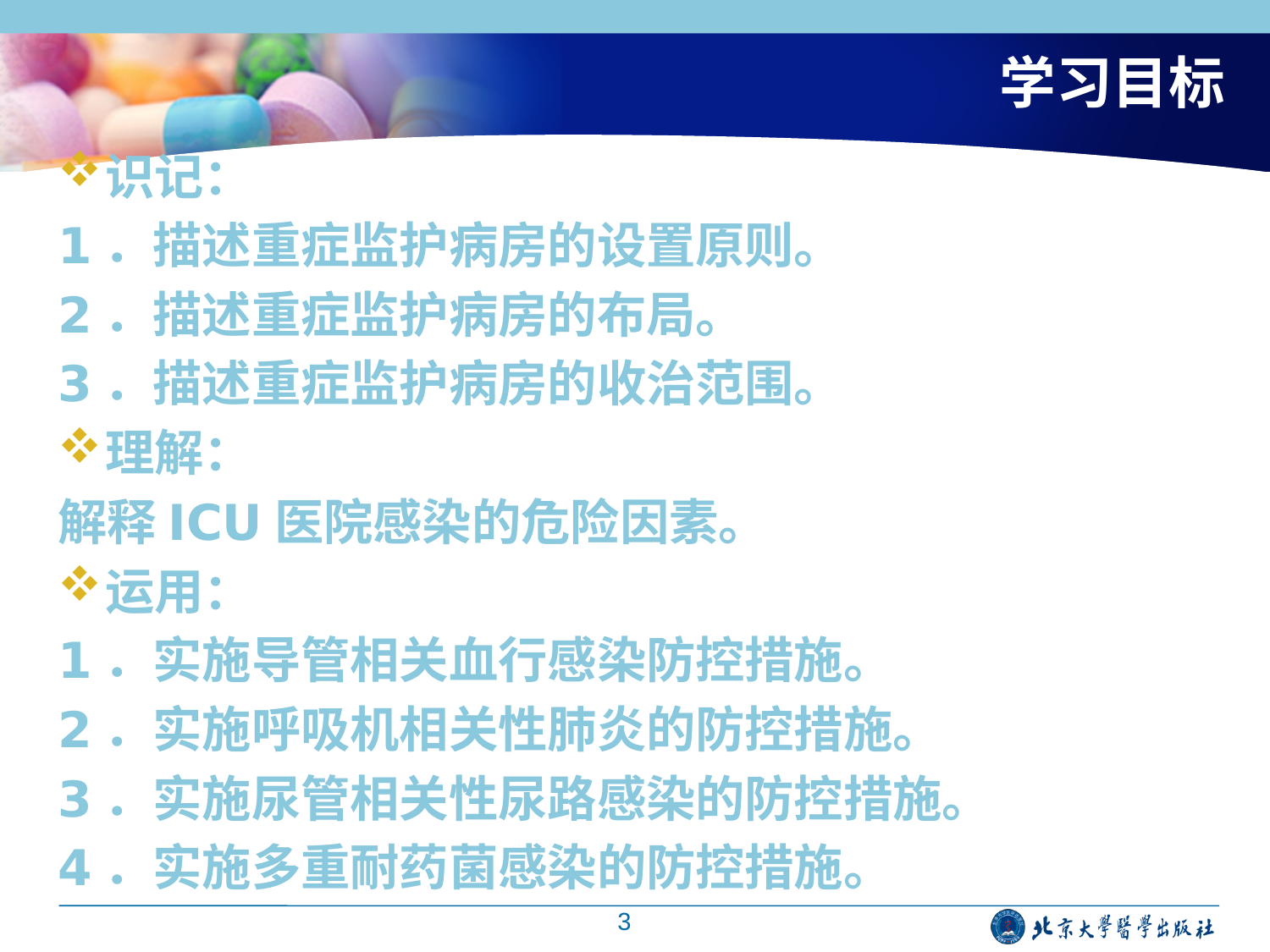

# 学习目标
识记：
1．描述重症监护病房的设置原则。
2．描述重症监护病房的布局。
3．描述重症监护病房的收治范围。
理解：
解释ICU医院感染的危险因素。
运用：
1．实施导管相关血行感染防控措施。
2．实施呼吸机相关性肺炎的防控措施。
3．实施尿管相关性尿路感染的防控措施。
4．实施多重耐药菌感染的防控措施。
3